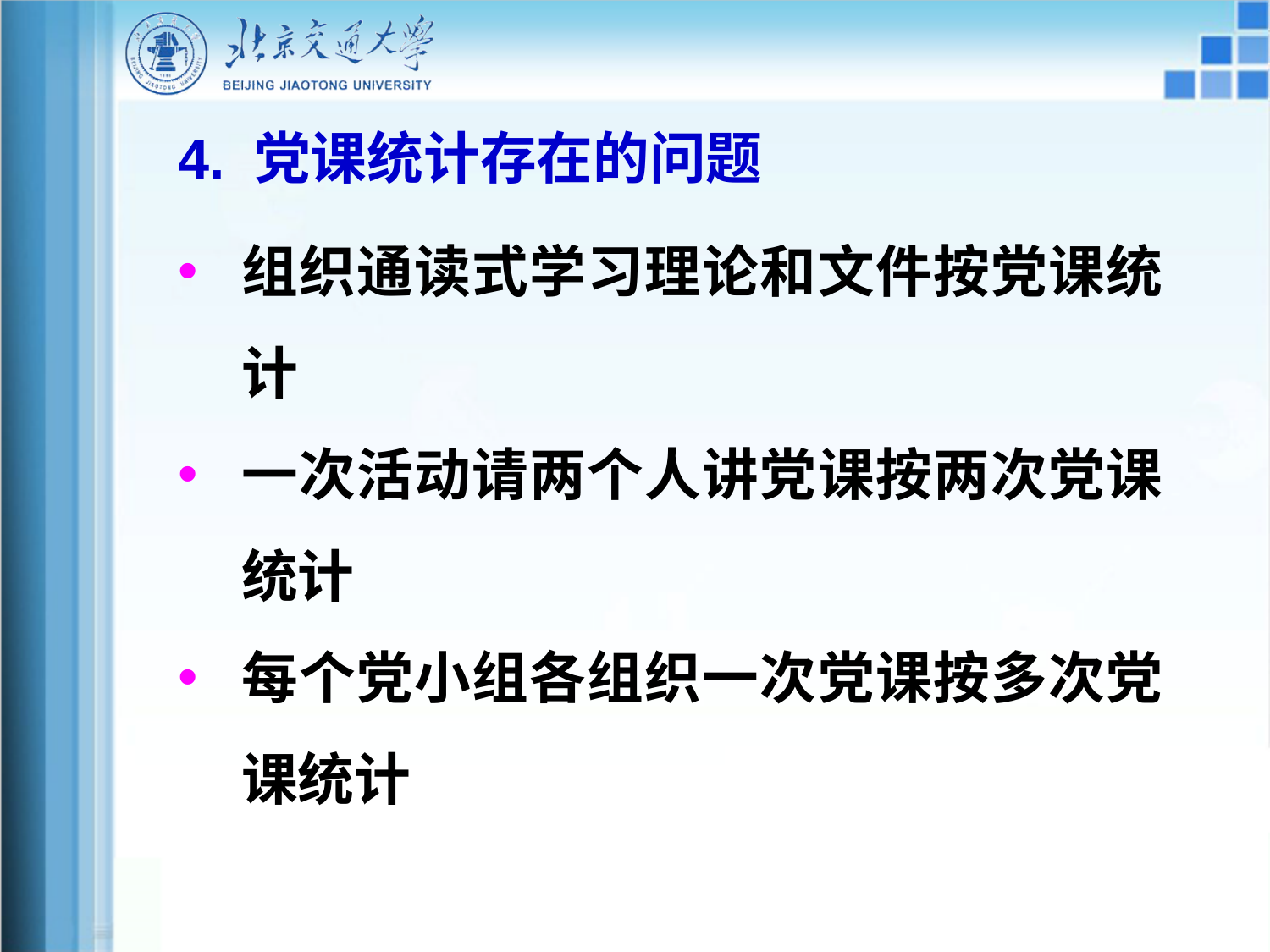

4. 党课统计存在的问题
组织通读式学习理论和文件按党课统计
一次活动请两个人讲党课按两次党课统计
每个党小组各组织一次党课按多次党课统计